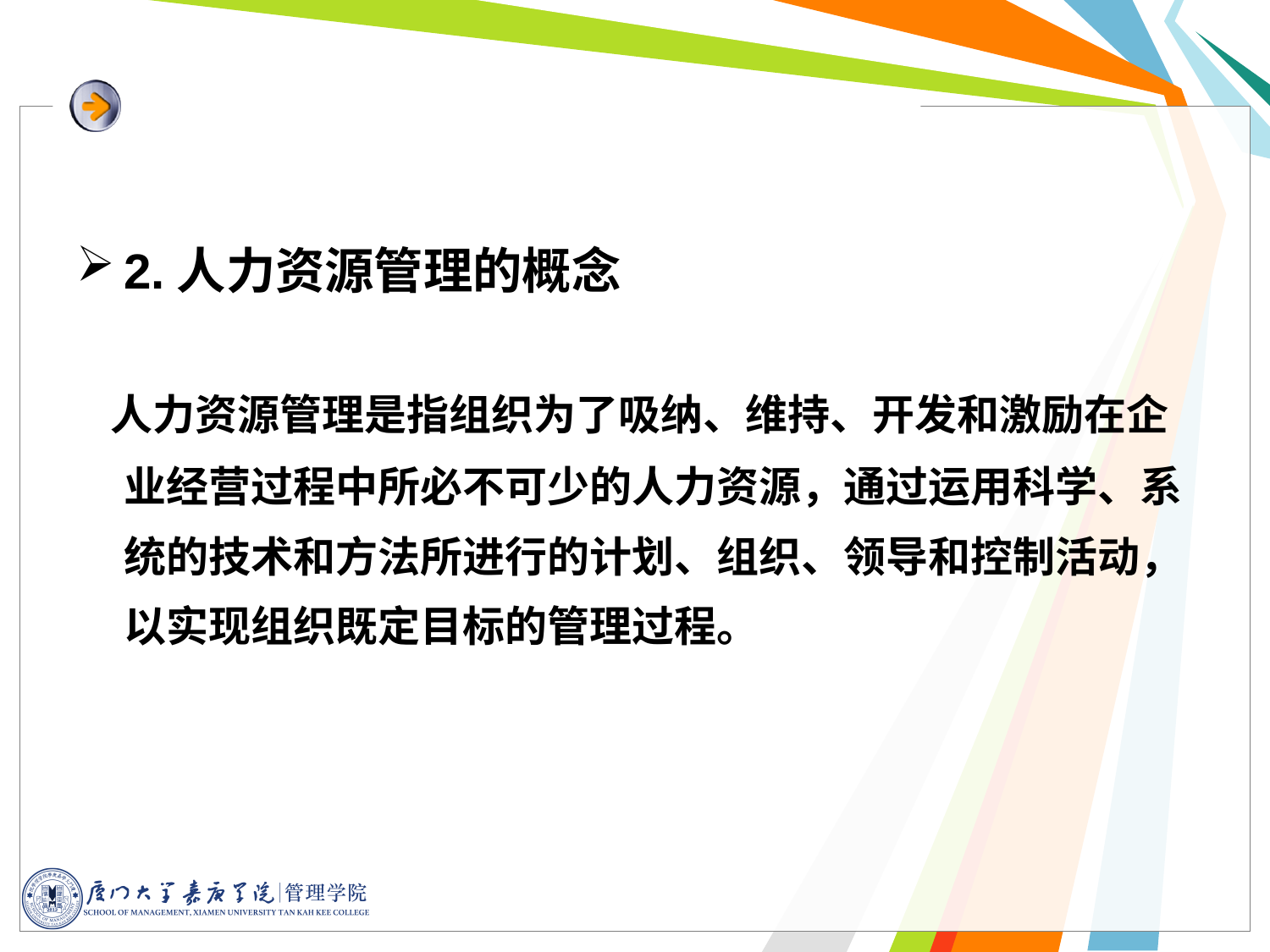

2.人力资源管理的概念

  人力资源管理是指组织为了吸纳、维持、开发和激励在企业经营过程中所必不可少的人力资源，通过运用科学、系统的技术和方法所进行的计划、组织、领导和控制活动，以实现组织既定目标的管理过程。